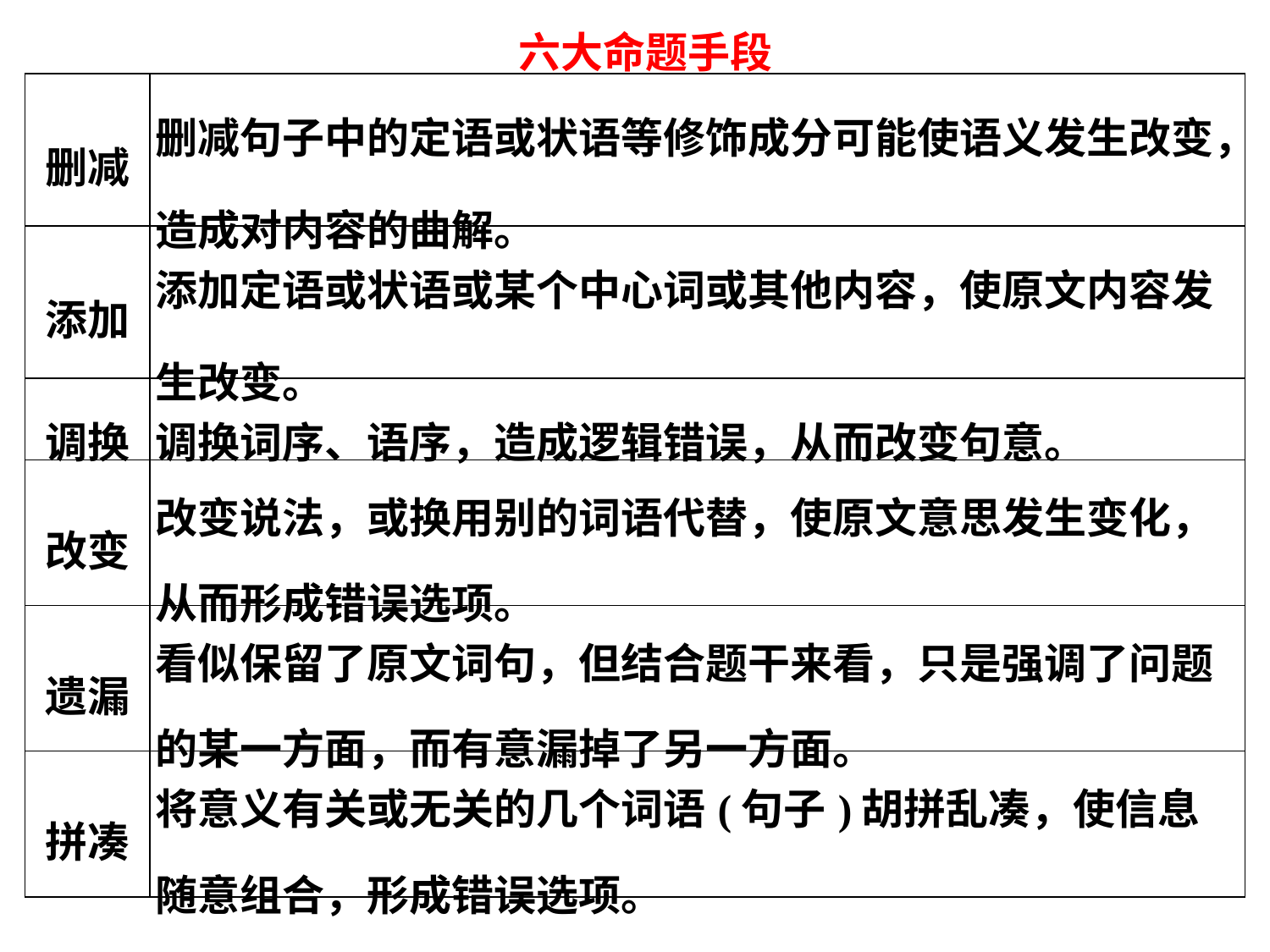

六大命题手段
| 删减 | 删减句子中的定语或状语等修饰成分可能使语义发生改变，造成对内容的曲解。 |
| --- | --- |
| 添加 | 添加定语或状语或某个中心词或其他内容，使原文内容发生改变。 |
| 调换 | 调换词序、语序，造成逻辑错误，从而改变句意。 |
| 改变 | 改变说法，或换用别的词语代替，使原文意思发生变化，从而形成错误选项。 |
| 遗漏 | 看似保留了原文词句，但结合题干来看，只是强调了问题的某一方面，而有意漏掉了另一方面。 |
| 拼凑 | 将意义有关或无关的几个词语(句子)胡拼乱凑，使信息随意组合，形成错误选项。 |